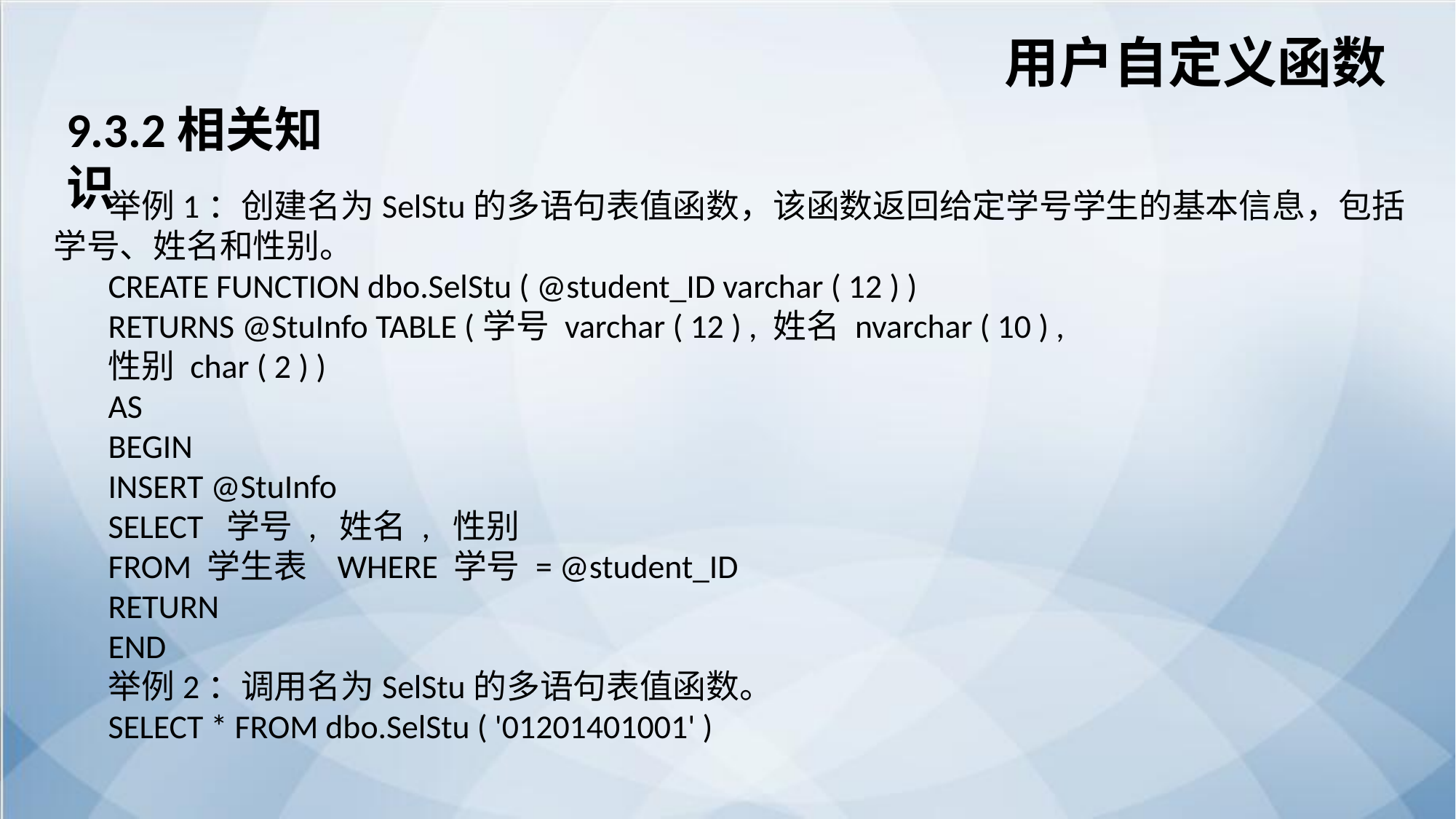

用户自定义函数
9.3.2相关知识
举例1：创建名为SelStu的多语句表值函数，该函数返回给定学号学生的基本信息，包括学号、姓名和性别。
CREATE FUNCTION dbo.SelStu ( @student_ID varchar ( 12 ) )
RETURNS @StuInfo TABLE (学号 varchar ( 12 ) , 姓名 nvarchar ( 10 ) ,
性别 char ( 2 ) )
AS
BEGIN
INSERT @StuInfo
SELECT  学号 ,  姓名 ,  性别
FROM 学生表   WHERE 学号 = @student_ID
RETURN
END
举例2：调用名为SelStu的多语句表值函数。
SELECT * FROM dbo.SelStu ( '01201401001' )